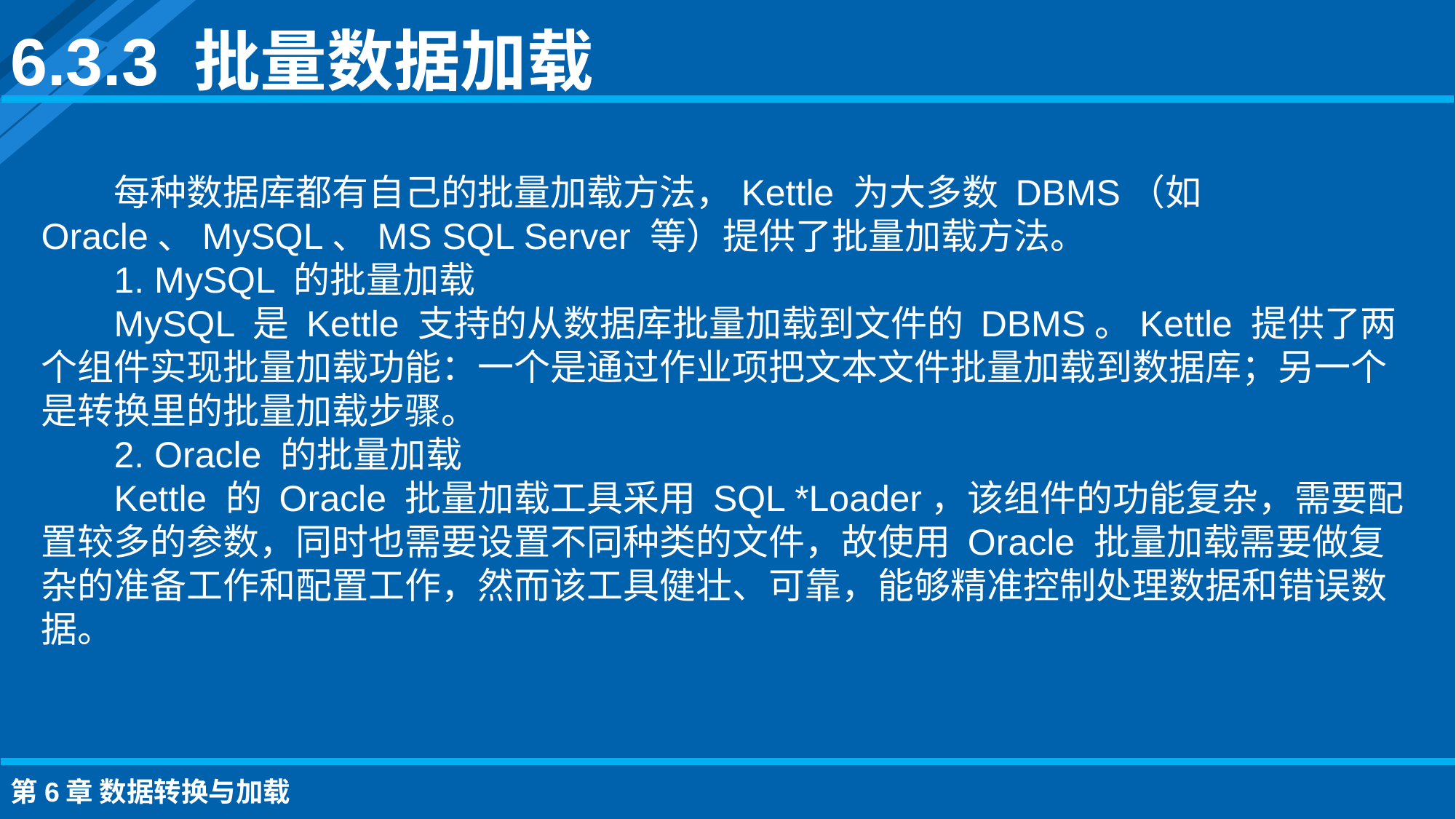

6.3.3 批量数据加载

每种数据库都有自己的批量加载方法，Kettle 为大多数 DBMS（如 Oracle、MySQL、MS SQL Server 等）提供了批量加载方法。
1. MySQL 的批量加载
MySQL 是 Kettle 支持的从数据库批量加载到文件的 DBMS。Kettle 提供了两个组件实现批量加载功能：一个是通过作业项把文本文件批量加载到数据库；另一个是转换里的批量加载步骤。
2. Oracle 的批量加载
Kettle 的 Oracle 批量加载工具采用 SQL *Loader，该组件的功能复杂，需要配置较多的参数，同时也需要设置不同种类的文件，故使用 Oracle 批量加载需要做复杂的准备工作和配置工作，然而该工具健壮、可靠，能够精准控制处理数据和错误数据。
第6章 数据转换与加载